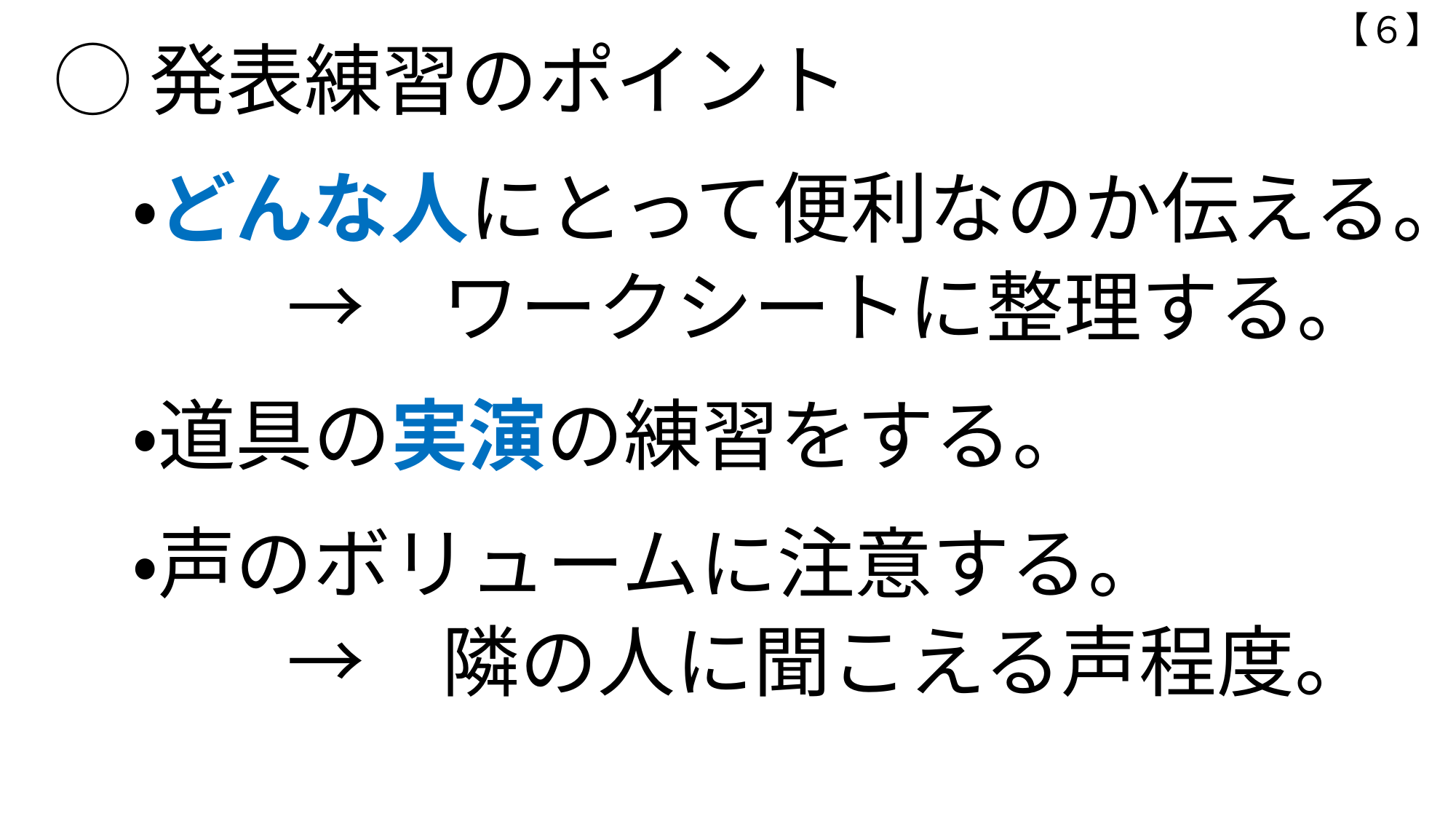

【６】
◯発表練習のポイント

　・どんな人にとって便利なのか伝える。
　　　→　ワークシートに整理する。

　・道具の実演の練習をする。

　・声のボリュームに注意する。
　　　→　隣の人に聞こえる声程度。